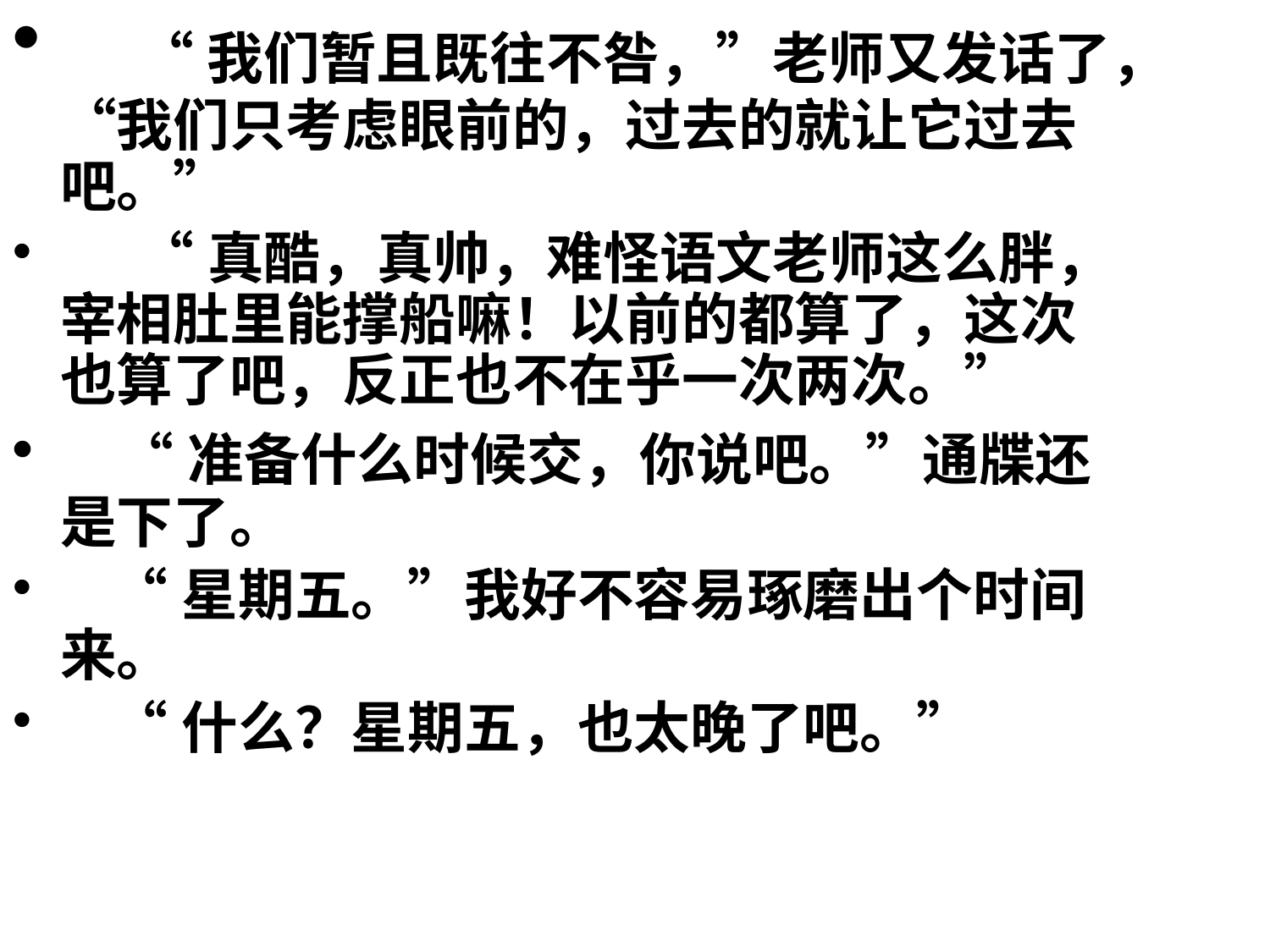

“我们暂且既往不咎，”老师又发话了，“我们只考虑眼前的，过去的就让它过去吧。”
      “真酷，真帅，难怪语文老师这么胖，宰相肚里能撑船嘛！以前的都算了，这次也算了吧，反正也不在乎一次两次。”
    “准备什么时候交，你说吧。”通牒还是下了。
    “星期五。”我好不容易琢磨出个时间来。
    “什么？星期五，也太晚了吧。”